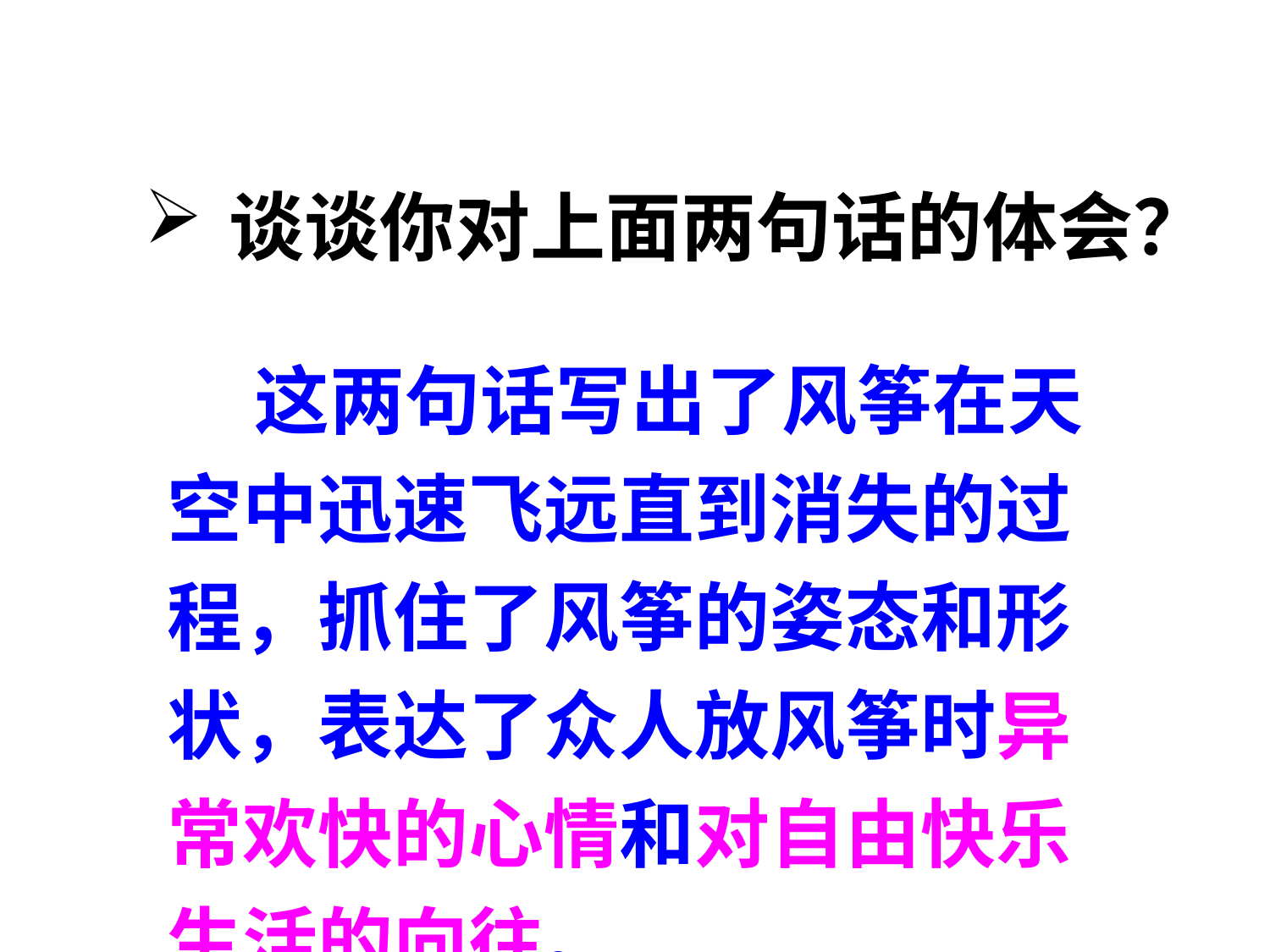

谈谈你对上面两句话的体会？
    这两句话写出了风筝在天空中迅速飞远直到消失的过程，抓住了风筝的姿态和形状，表达了众人放风筝时异常欢快的心情和对自由快乐生活的向往。